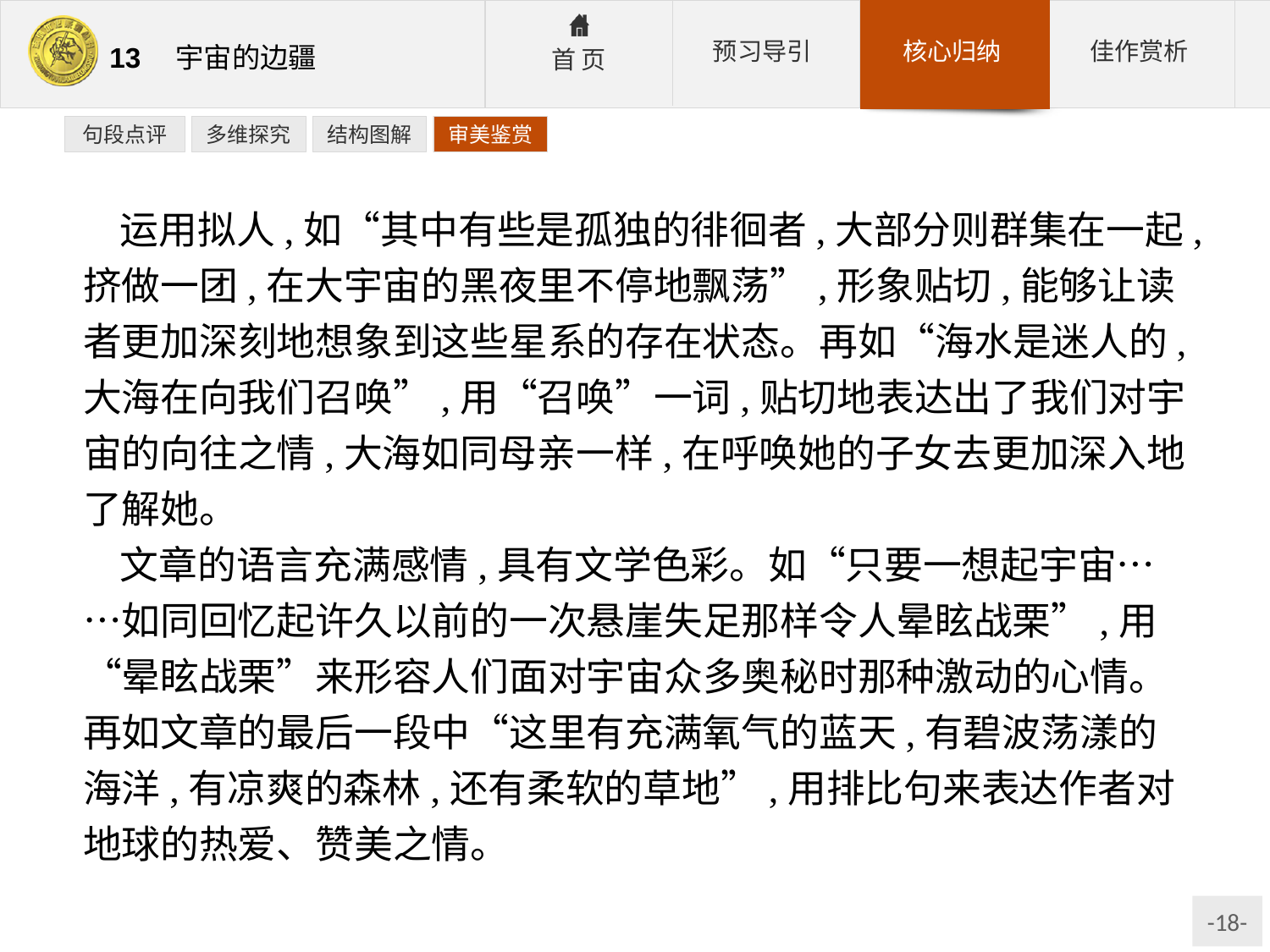

句段点评
多维探究
结构图解
审美鉴赏
运用拟人,如“其中有些是孤独的徘徊者,大部分则群集在一起,挤做一团,在大宇宙的黑夜里不停地飘荡”,形象贴切,能够让读者更加深刻地想象到这些星系的存在状态。再如“海水是迷人的,大海在向我们召唤”,用“召唤”一词,贴切地表达出了我们对宇宙的向往之情,大海如同母亲一样,在呼唤她的子女去更加深入地了解她。
文章的语言充满感情,具有文学色彩。如“只要一想起宇宙……如同回忆起许久以前的一次悬崖失足那样令人晕眩战栗”,用“晕眩战栗”来形容人们面对宇宙众多奥秘时那种激动的心情。再如文章的最后一段中“这里有充满氧气的蓝天,有碧波荡漾的海洋,有凉爽的森林,还有柔软的草地”,用排比句来表达作者对地球的热爱、赞美之情。